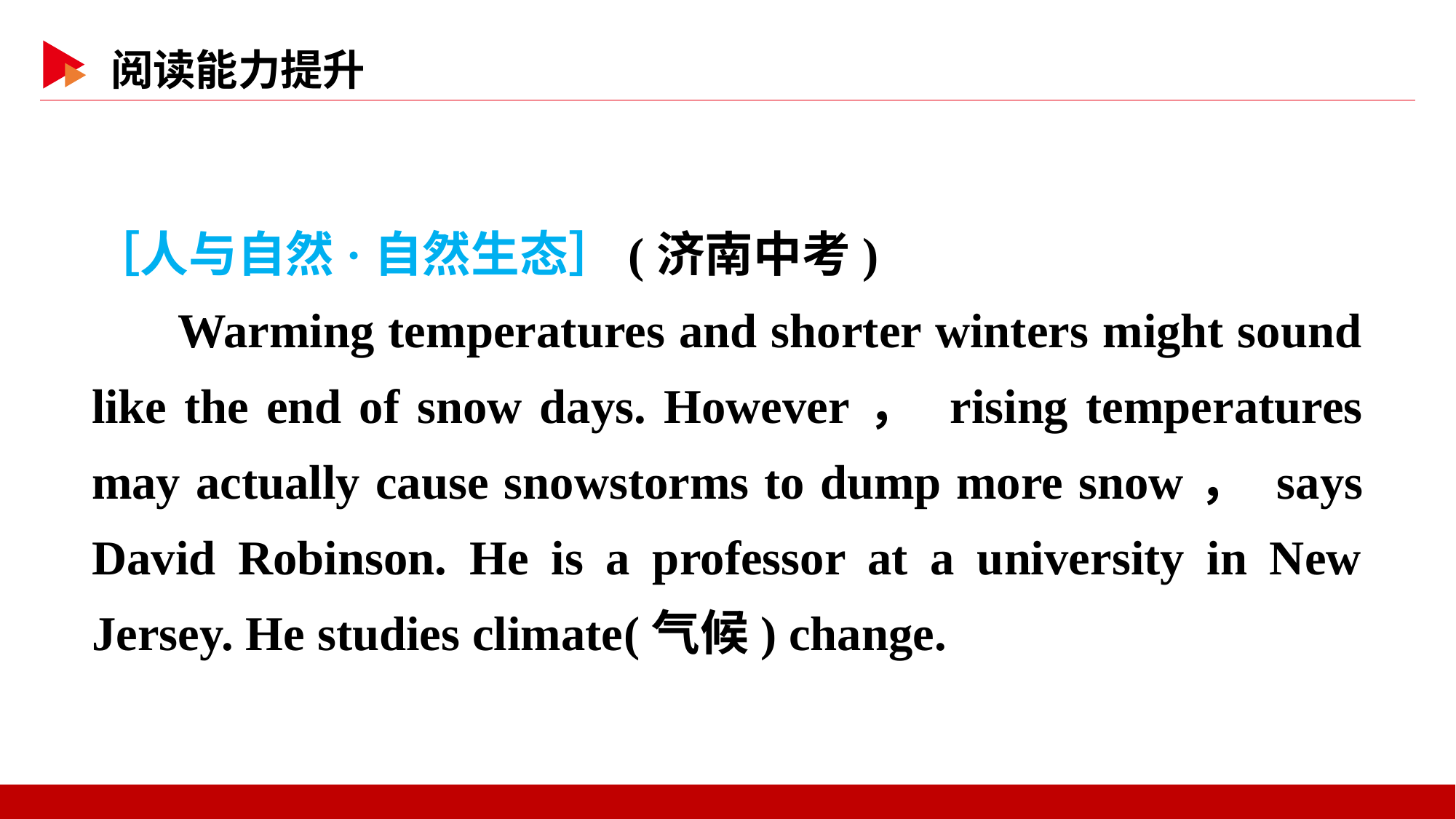

［人与自然·自然生态］(济南中考)
Warming temperatures and shorter winters might sound like the end of snow days. However， rising temperatures may actually cause snowstorms to dump more snow， says David Robinson. He is a professor at a university in New Jersey. He studies climate(气候) change.